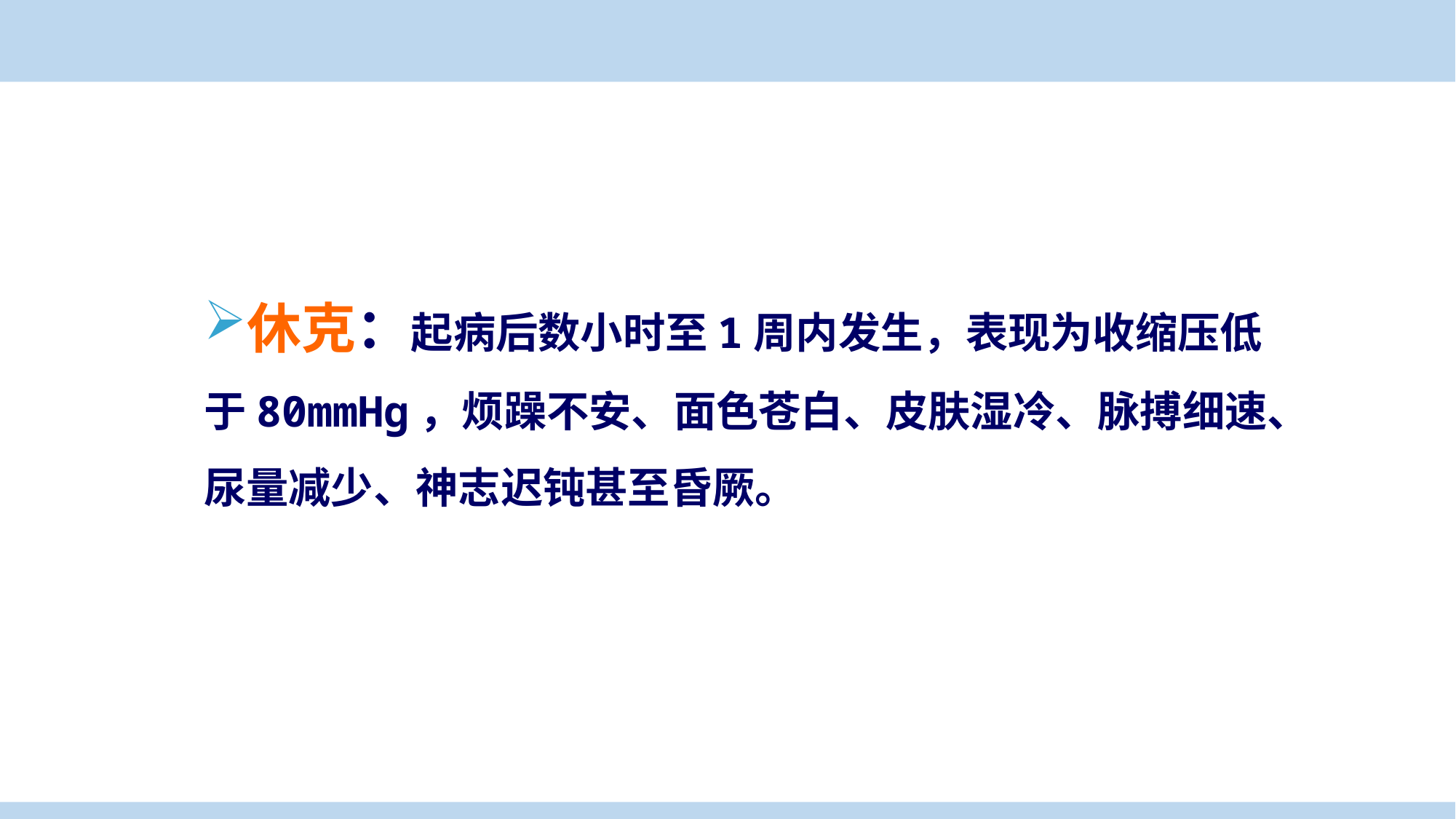

休克：起病后数小时至1周内发生，表现为收缩压低于80mmHg，烦躁不安、面色苍白、皮肤湿冷、脉搏细速、尿量减少、神志迟钝甚至昏厥。